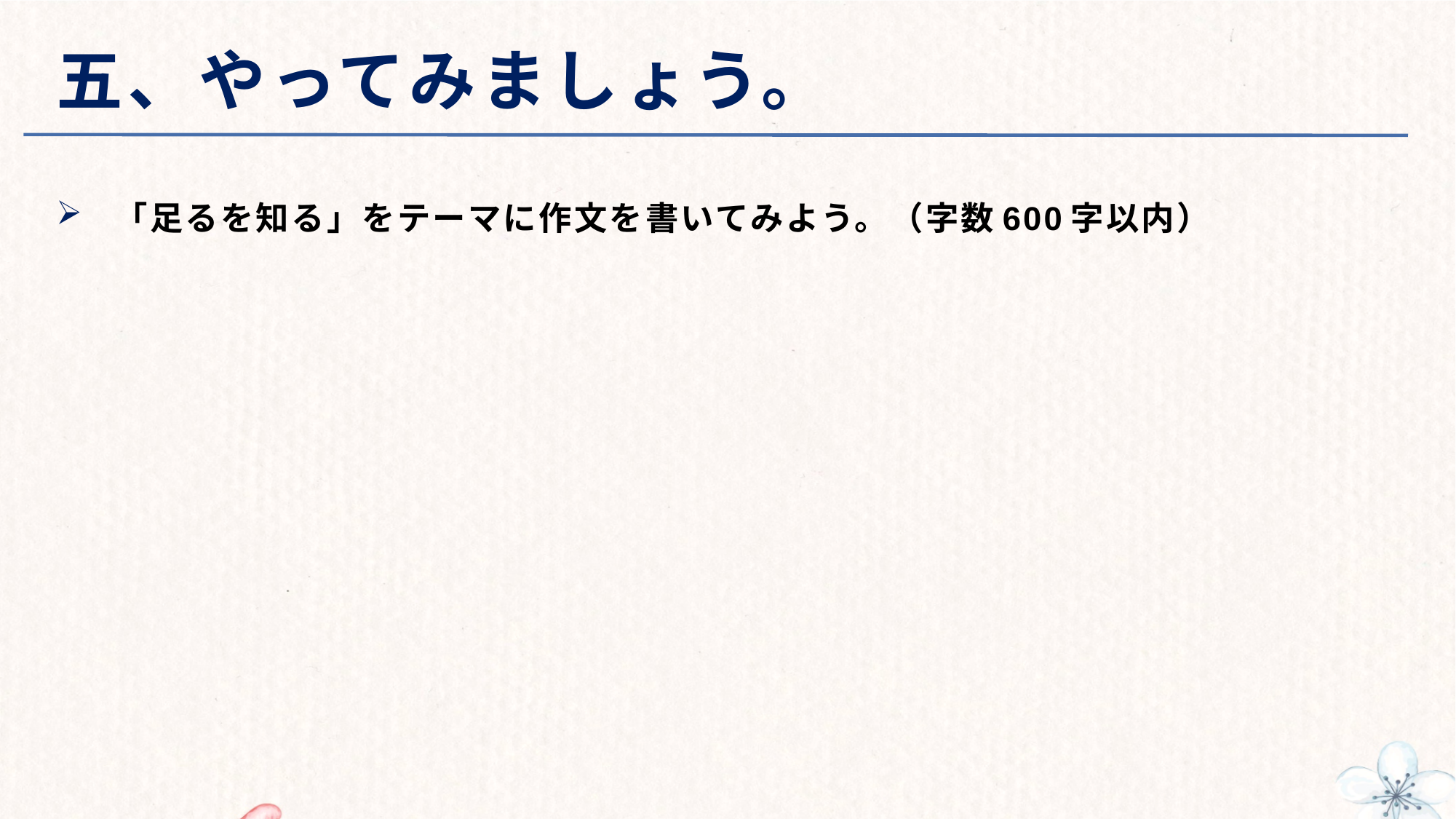

# 五、やってみましょう。
　「足るを知る」をテーマに作文を書いてみよう。（字数600字以内）